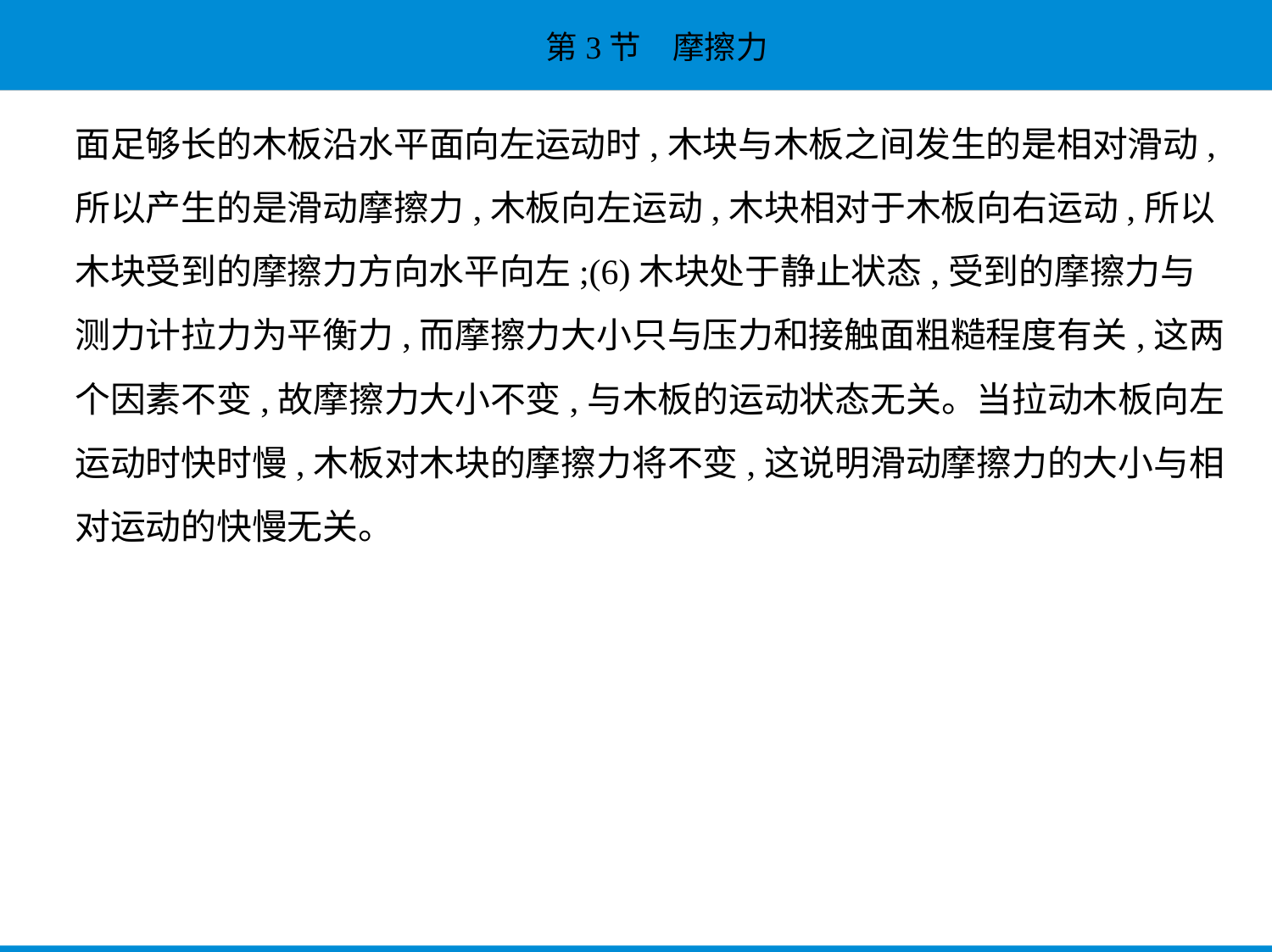

面足够长的木板沿水平面向左运动时,木块与木板之间发生的是相对滑动,
所以产生的是滑动摩擦力,木板向左运动,木块相对于木板向右运动,所以
木块受到的摩擦力方向水平向左;(6)木块处于静止状态,受到的摩擦力与
测力计拉力为平衡力,而摩擦力大小只与压力和接触面粗糙程度有关,这两
个因素不变,故摩擦力大小不变,与木板的运动状态无关。当拉动木板向左
运动时快时慢,木板对木块的摩擦力将不变,这说明滑动摩擦力的大小与相
对运动的快慢无关。